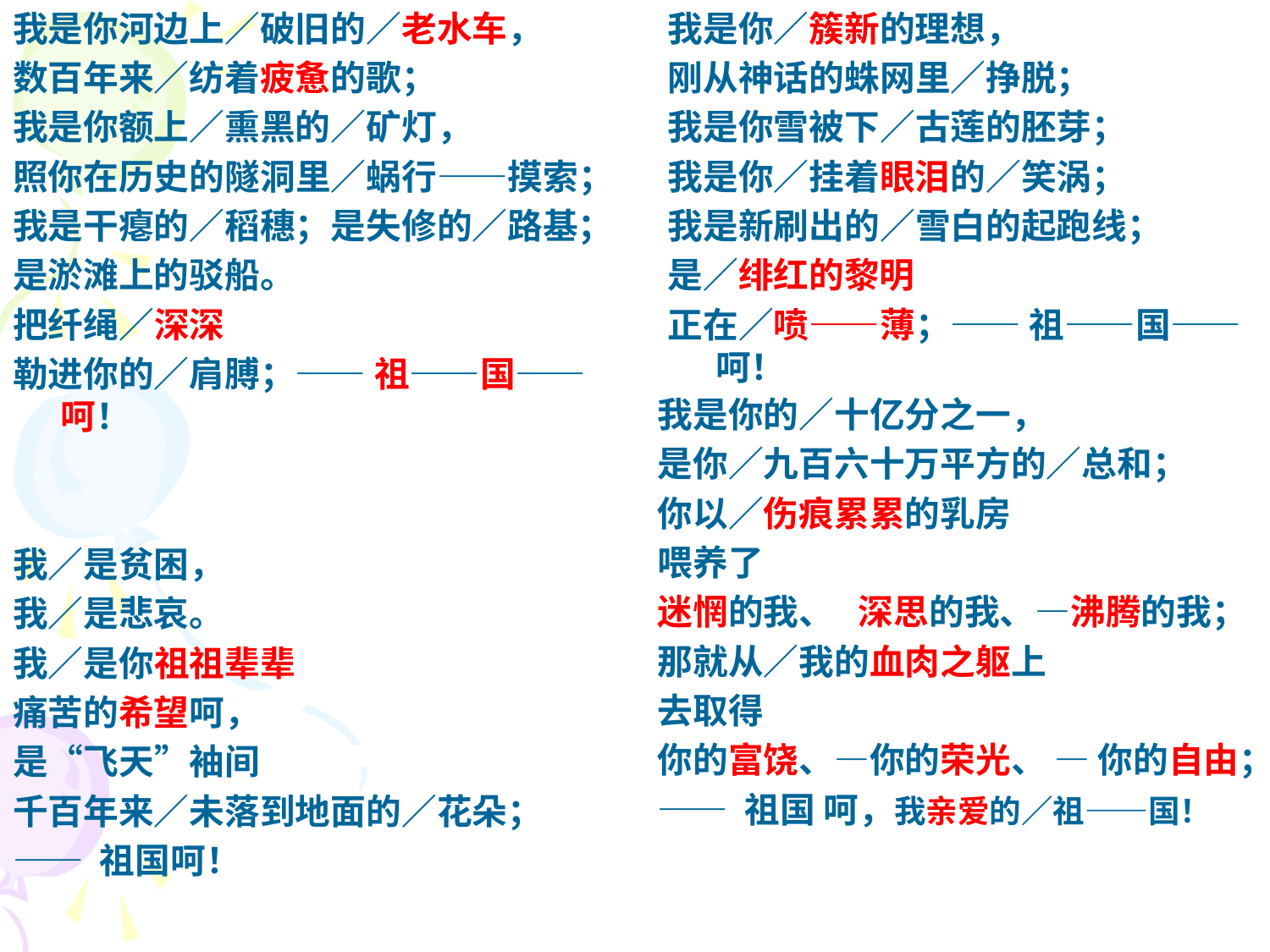

我是你河边上／破旧的／老水车，
数百年来／纺着疲惫的歌；
我是你额上／熏黑的／矿灯，
照你在历史的隧洞里／蜗行——摸索；
我是干瘪的／稻穗；是失修的／路基；
是淤滩上的驳船。
把纤绳／深深
勒进你的／肩膊；—— 祖——国——呵！

我是你／簇新的理想，
刚从神话的蛛网里／挣脱；
我是你雪被下／古莲的胚芽；
我是你／挂着眼泪的／笑涡；
我是新刷出的／雪白的起跑线；
是／绯红的黎明
正在／喷——薄；—— 祖——国—— 呵！
我是你的／十亿分之一，
是你／九百六十万平方的／总和；
你以／伤痕累累的乳房
喂养了
迷惘的我、   深思的我、—沸腾的我；
那就从／我的血肉之躯上
去取得
你的富饶、—你的荣光、 — 你的自由；
—— 祖国 呵，我亲爱的／祖——国！
我／是贫困，
我／是悲哀。
我／是你祖祖辈辈
痛苦的希望呵，
是“飞天”袖间
千百年来／未落到地面的／花朵；
—— 祖国呵！